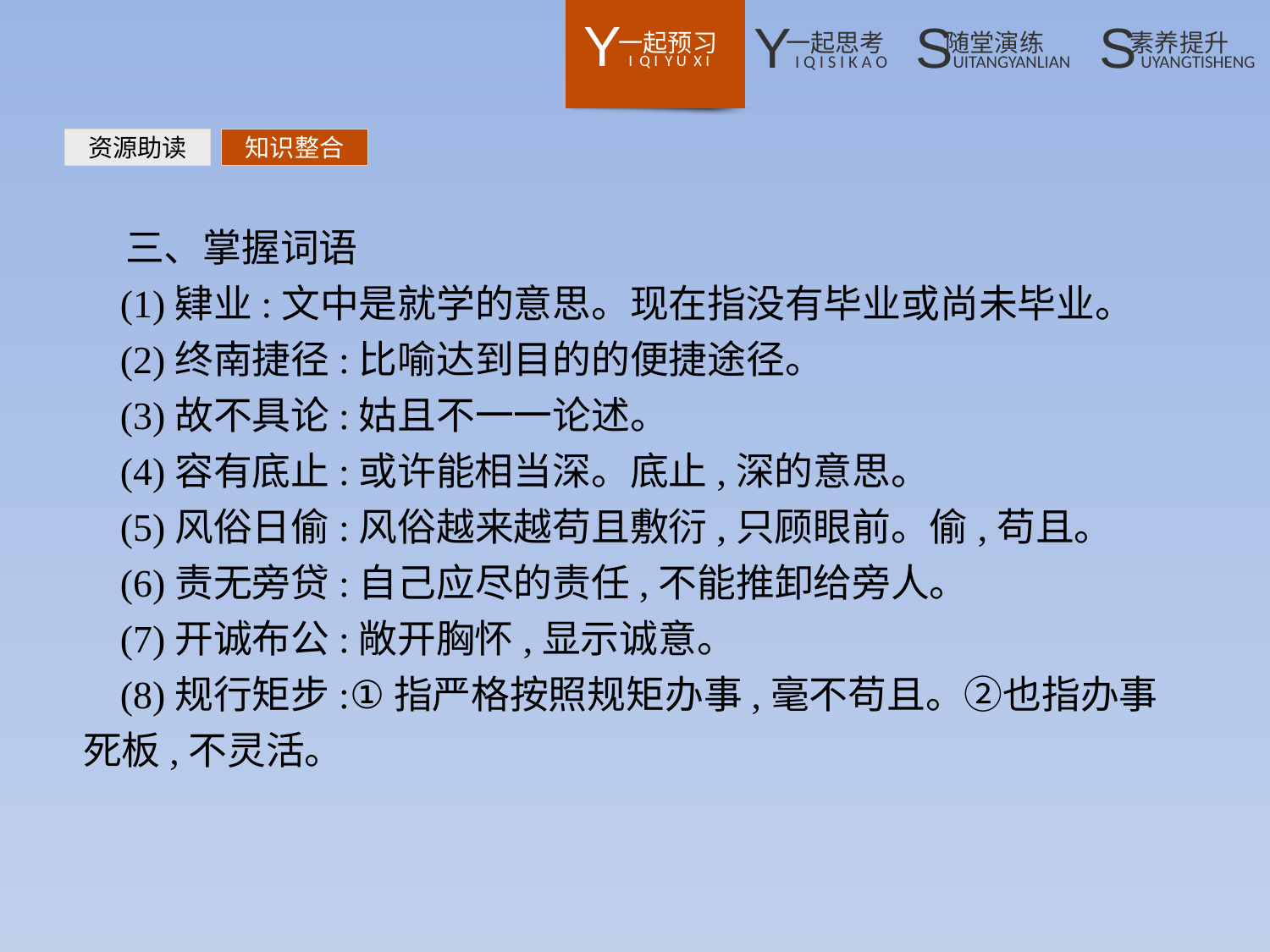

资源助读
知识整合
三、掌握词语
(1)肄业:文中是就学的意思。现在指没有毕业或尚未毕业。
(2)终南捷径:比喻达到目的的便捷途径。
(3)故不具论:姑且不一一论述。
(4)容有底止:或许能相当深。底止,深的意思。
(5)风俗日偷:风俗越来越苟且敷衍,只顾眼前。偷,苟且。
(6)责无旁贷:自己应尽的责任,不能推卸给旁人。
(7)开诚布公:敞开胸怀,显示诚意。
(8)规行矩步:①指严格按照规矩办事,毫不苟且。②也指办事死板,不灵活。